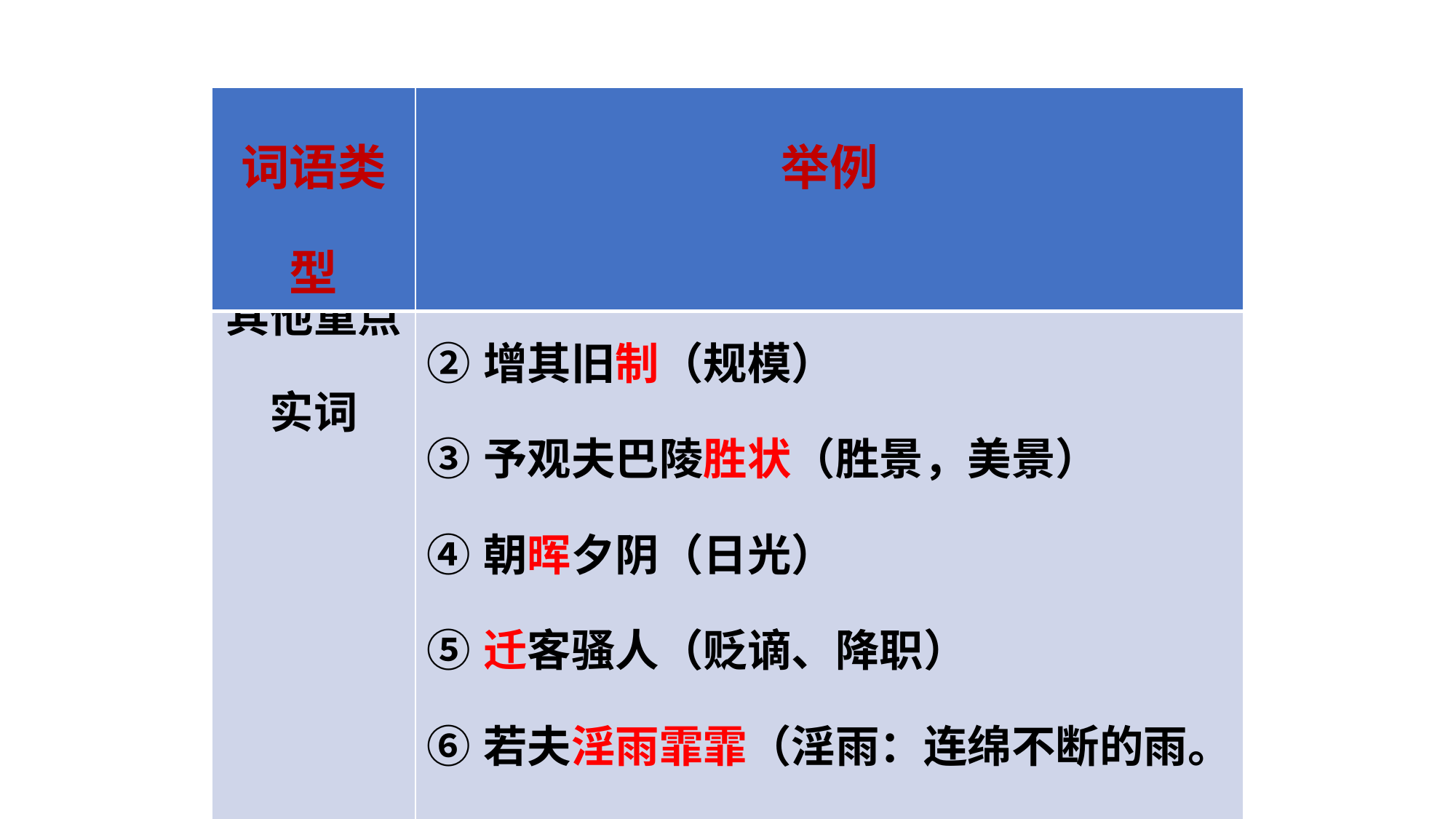

| 词语类型 | 举例 |
| --- | --- |
| 其他重点实词 | ①越明年（到）　　 ②增其旧制（规模） ③予观夫巴陵胜状（胜景，美景） ④朝晖夕阴（日光） ⑤迁客骚人（贬谪、降职） ⑥若夫淫雨霏霏（淫雨：连绵不断的雨。霏霏：雨雪纷纷而下的样子） |
| 词语类型 | 举例 |
| --- | --- |